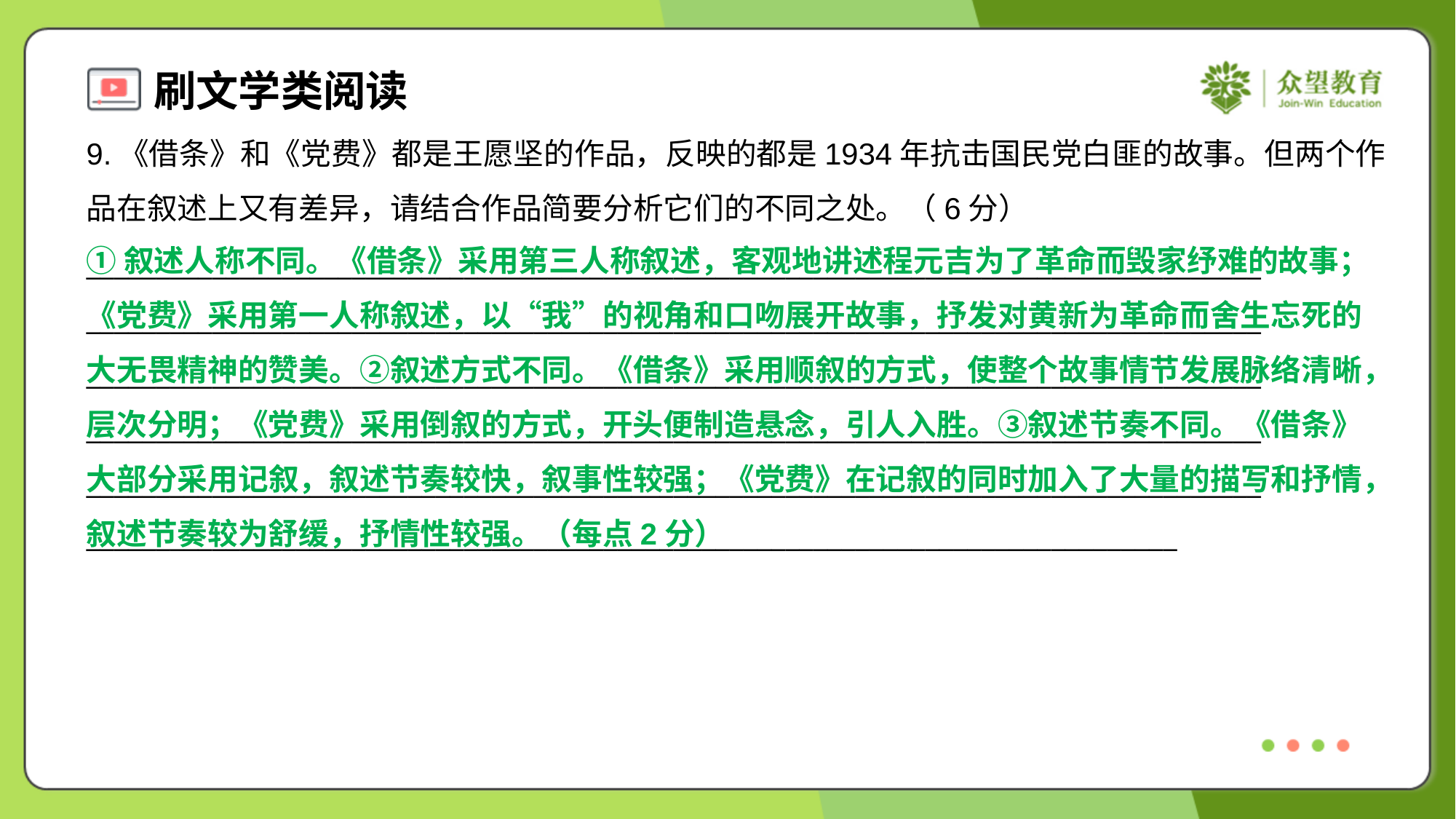

9.《借条》和《党费》都是王愿坚的作品，反映的都是1934年抗击国民党白匪的故事。但两个作
品在叙述上又有差异，请结合作品简要分析它们的不同之处。（6分）
____________________________________________________________________________________
____________________________________________________________________________________
____________________________________________________________________________________
____________________________________________________________________________________
____________________________________________________________________________________
______________________________________________________________________________
①叙述人称不同。《借条》采用第三人称叙述，客观地讲述程元吉为了革命而毁家纾难的故事；
《党费》采用第一人称叙述，以“我”的视角和口吻展开故事，抒发对黄新为革命而舍生忘死的
大无畏精神的赞美。②叙述方式不同。《借条》采用顺叙的方式，使整个故事情节发展脉络清晰，
层次分明；《党费》采用倒叙的方式，开头便制造悬念，引人入胜。③叙述节奏不同。《借条》
大部分采用记叙，叙述节奏较快，叙事性较强；《党费》在记叙的同时加入了大量的描写和抒情，
叙述节奏较为舒缓，抒情性较强。（每点2分）